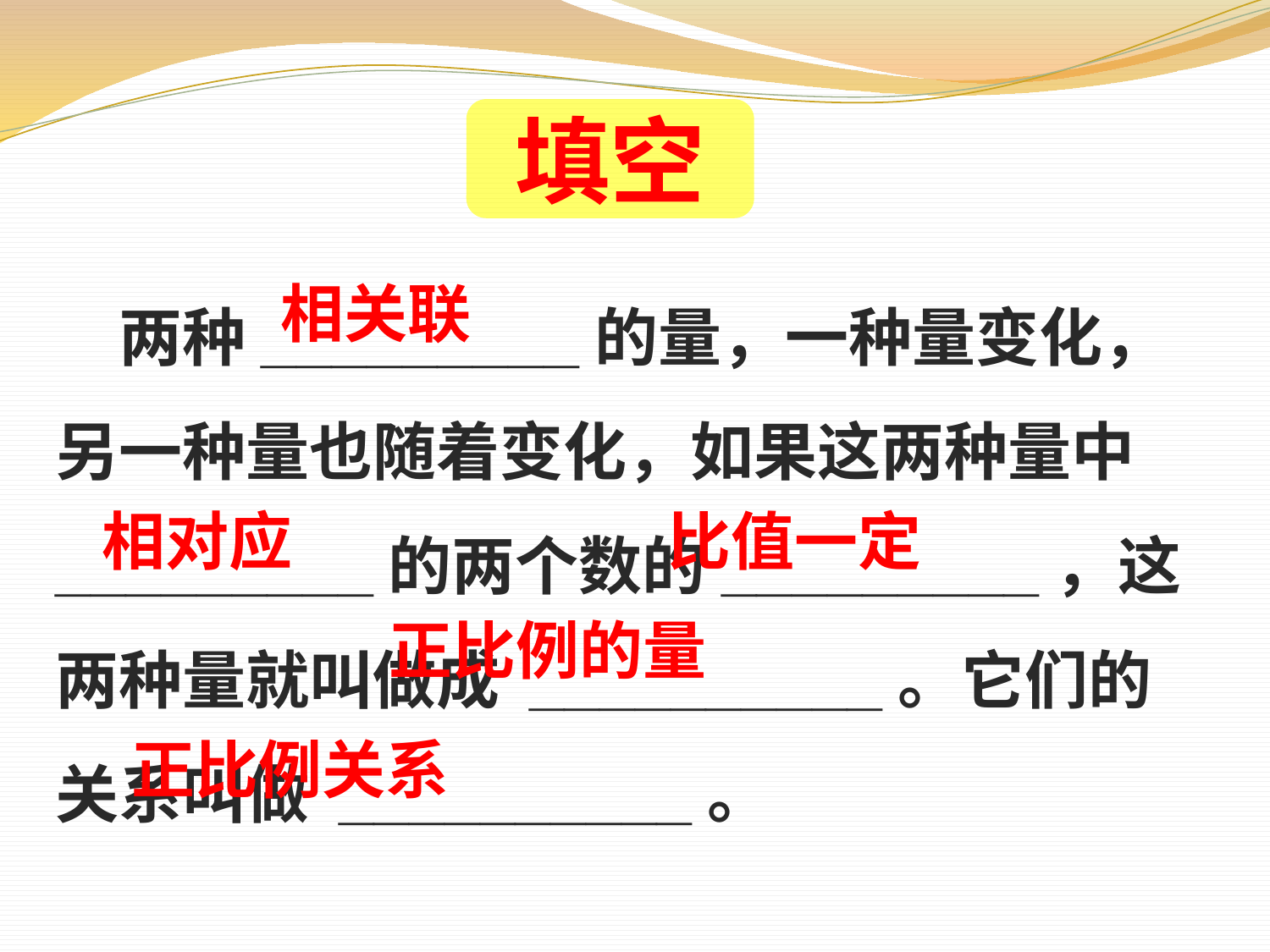

填空
两种_________的量，一种量变化，另一种量也随着变化，如果这两种量中_________的两个数的_________，这两种量就叫做成 __________。它们的关系叫做 __________。
相关联
相对应
比值一定
正比例的量
正比例关系